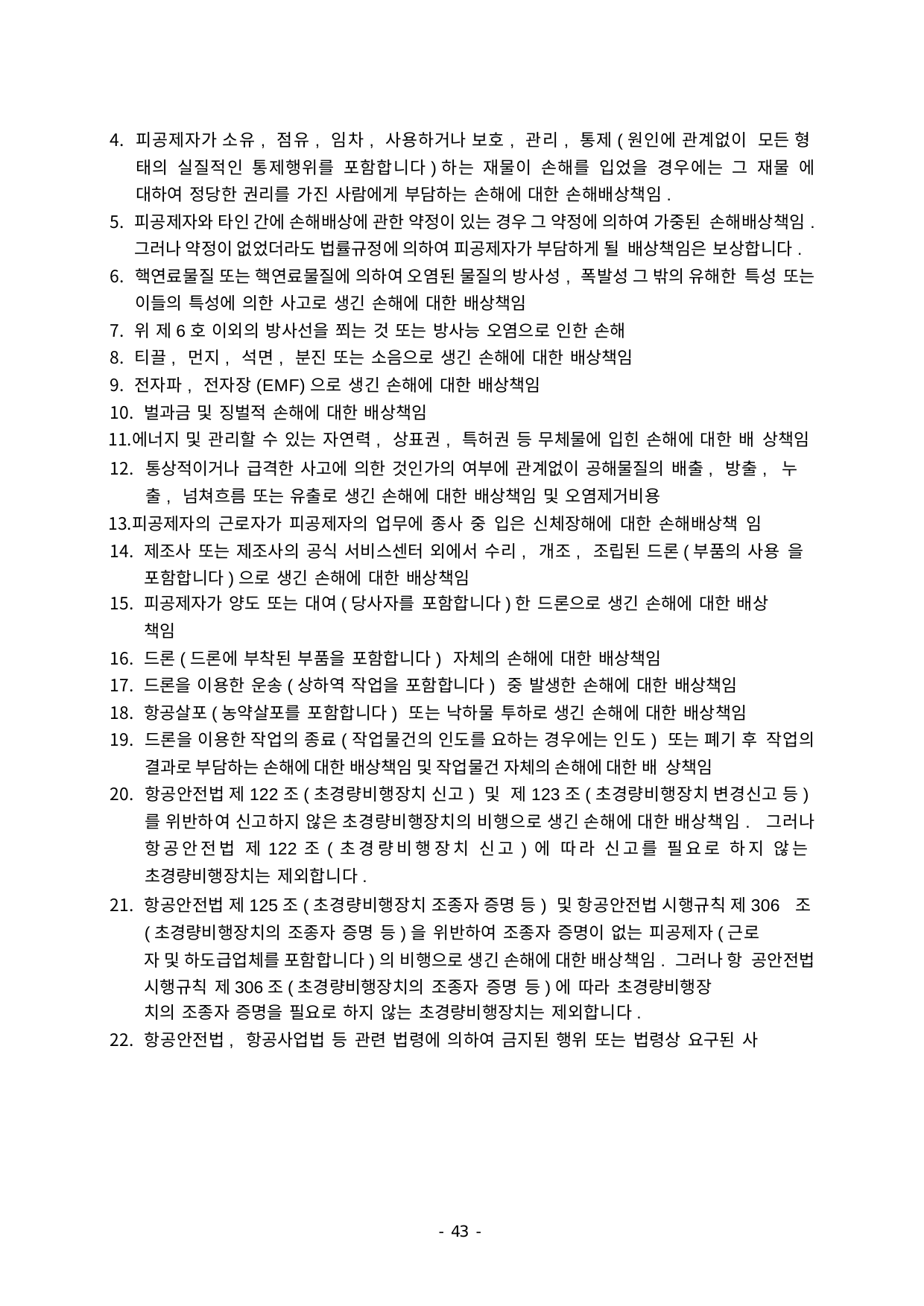

피공제자가 소유, 점유, 임차, 사용하거나 보호, 관리, 통제(원인에 관계없이 모든 형  태의 실질적인 통제행위를 포함합니다)하는 재물이 손해를 입었을 경우에는 그 재물  에 대하여 정당한 권리를 가진 사람에게 부담하는 손해에 대한 손해배상책임.
피공제자와 타인 간에 손해배상에 관한 약정이 있는 경우 그 약정에 의하여 가중된  손해배상책임. 그러나 약정이 없었더라도 법률규정에 의하여 피공제자가 부담하게 될  배상책임은 보상합니다.
핵연료물질 또는 핵연료물질에 의하여 오염된 물질의 방사성, 폭발성 그 밖의 유해한  특성 또는 이들의 특성에 의한 사고로 생긴 손해에 대한 배상책임
위 제6호 이외의 방사선을 쬐는 것 또는 방사능 오염으로 인한 손해
티끌, 먼지, 석면, 분진 또는 소음으로 생긴 손해에 대한 배상책임
전자파, 전자장(EMF)으로 생긴 손해에 대한 배상책임
벌과금 및 징벌적 손해에 대한 배상책임
에너지 및 관리할 수 있는 자연력, 상표권, 특허권 등 무체물에 입힌 손해에 대한 배  상책임
통상적이거나 급격한 사고에 의한 것인가의 여부에 관계없이 공해물질의 배출, 방출,  누출, 넘쳐흐름 또는 유출로 생긴 손해에 대한 배상책임 및 오염제거비용
피공제자의 근로자가 피공제자의 업무에 종사 중 입은 신체장해에 대한 손해배상책  임
제조사 또는 제조사의 공식 서비스센터 외에서 수리, 개조, 조립된 드론(부품의 사용  을 포함합니다)으로 생긴 손해에 대한 배상책임
피공제자가 양도 또는 대여(당사자를 포함합니다)한 드론으로 생긴 손해에 대한 배상
책임
드론(드론에 부착된 부품을 포함합니다) 자체의 손해에 대한 배상책임
드론을 이용한 운송(상하역 작업을 포함합니다) 중 발생한 손해에 대한 배상책임
항공살포(농약살포를 포함합니다) 또는 낙하물 투하로 생긴 손해에 대한 배상책임
드론을 이용한 작업의 종료(작업물건의 인도를 요하는 경우에는 인도) 또는 폐기 후  작업의 결과로 부담하는 손해에 대한 배상책임 및 작업물건 자체의 손해에 대한 배  상책임
항공안전법 제122조(초경량비행장치 신고) 및 제123조(초경량비행장치 변경신고 등)  를 위반하여 신고하지 않은 초경량비행장치의 비행으로 생긴 손해에 대한 배상책임.  그러나 항공안전법 제122조(초경량비행장치 신고)에 따라 신고를 필요로 하지 않는  초경량비행장치는 제외합니다.
항공안전법 제125조(초경량비행장치 조종자 증명 등) 및 항공안전법 시행규칙 제306  조(초경량비행장치의 조종자 증명 등)을 위반하여 조종자 증명이 없는 피공제자(근로
자 및 하도급업체를 포함합니다)의 비행으로 생긴 손해에 대한 배상책임. 그러나 항  공안전법 시행규칙 제306조(초경량비행장치의 조종자 증명 등)에 따라 초경량비행장
치의 조종자 증명을 필요로 하지 않는 초경량비행장치는 제외합니다.
항공안전법, 항공사업법 등 관련 법령에 의하여 금지된 행위 또는 법령상 요구된 사
- 43 -